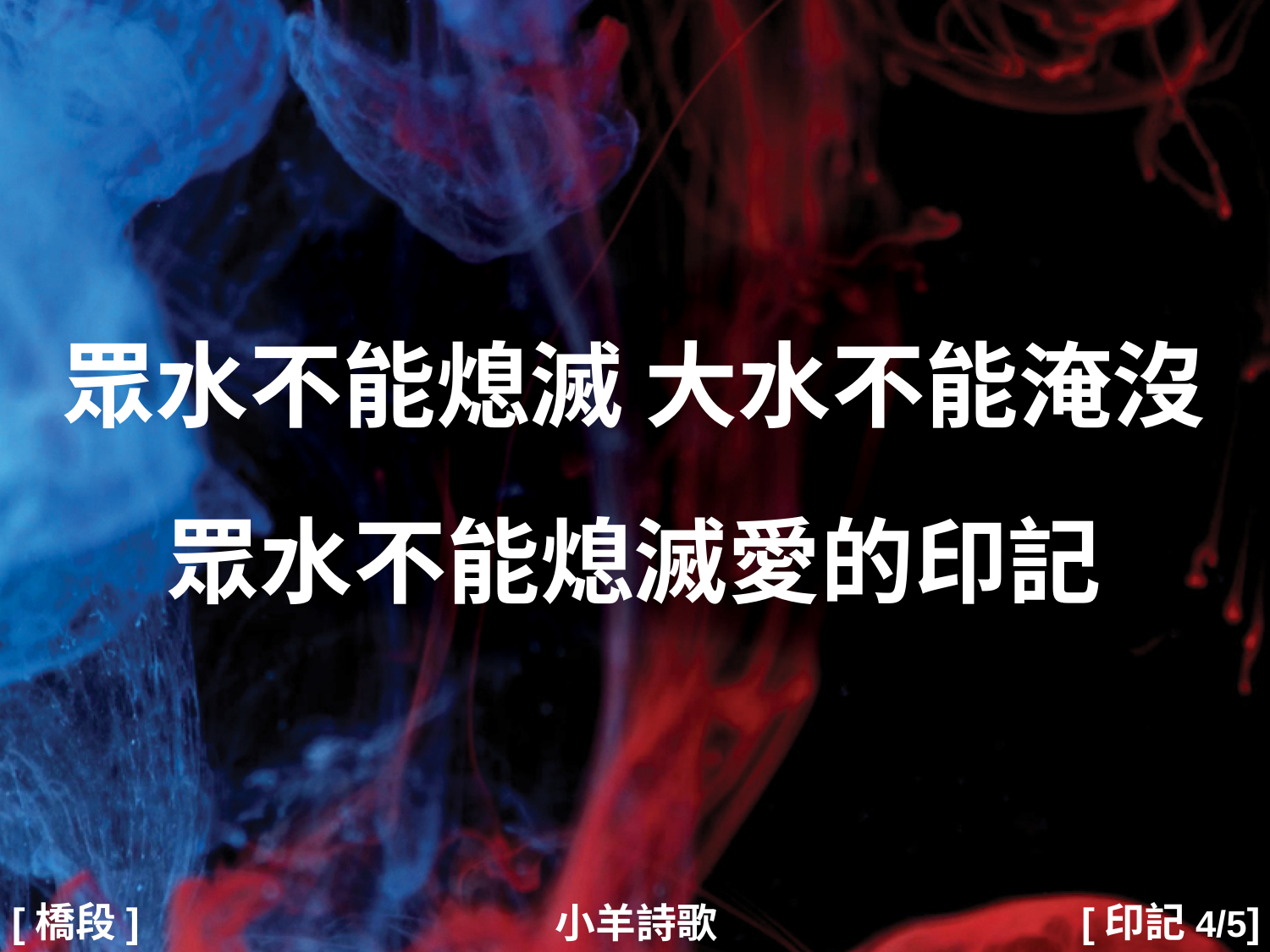

眾水不能熄滅 大水不能淹沒

眾水不能熄滅愛的印記

#

[橋段]
[印記4/5]
小羊詩歌